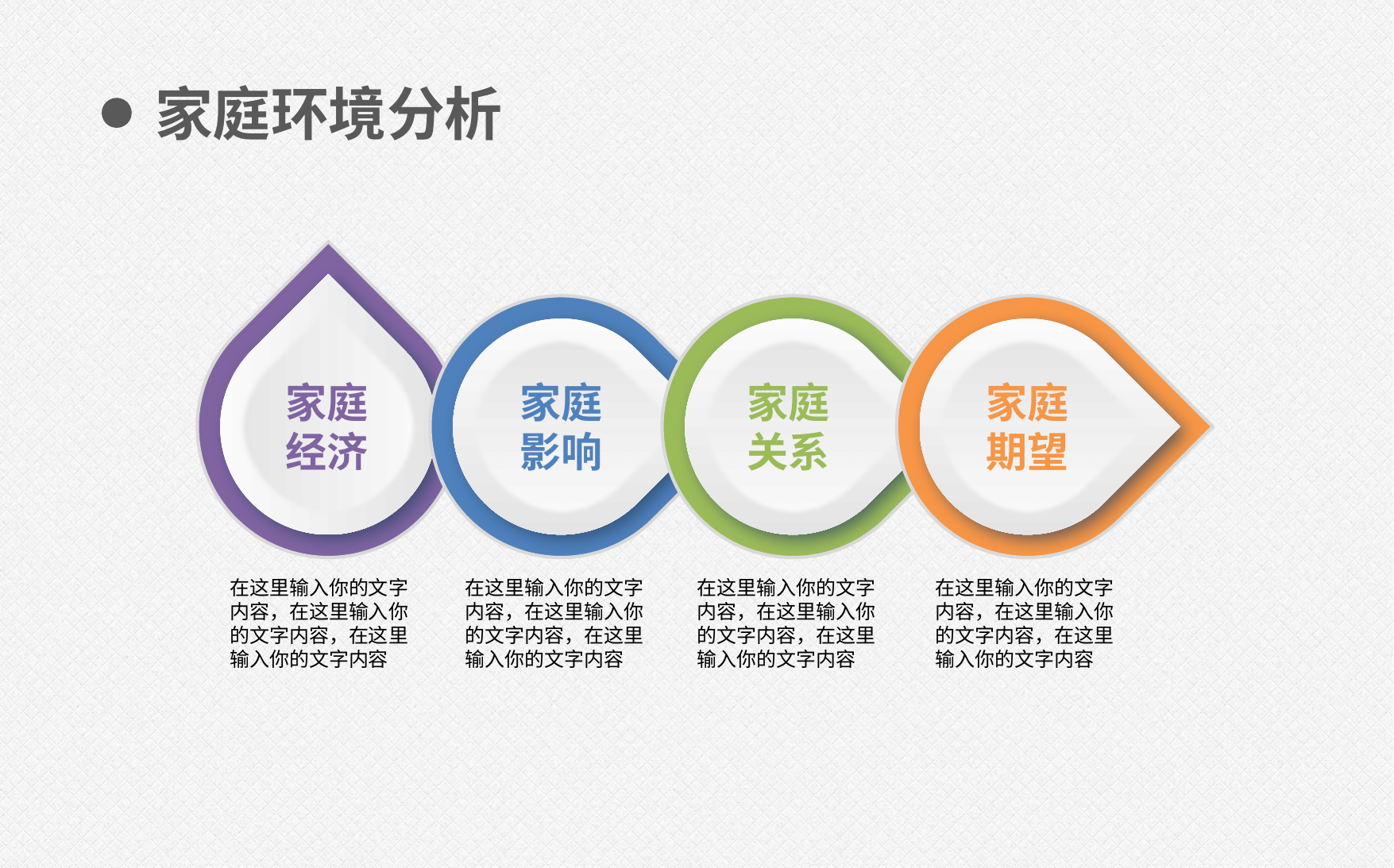

家庭环境分析

家庭经济
家庭影响
家庭关系
家庭期望
在这里输入你的文字内容，在这里输入你的文字内容，在这里输入你的文字内容
在这里输入你的文字内容，在这里输入你的文字内容，在这里输入你的文字内容
在这里输入你的文字内容，在这里输入你的文字内容，在这里输入你的文字内容
在这里输入你的文字内容，在这里输入你的文字内容，在这里输入你的文字内容